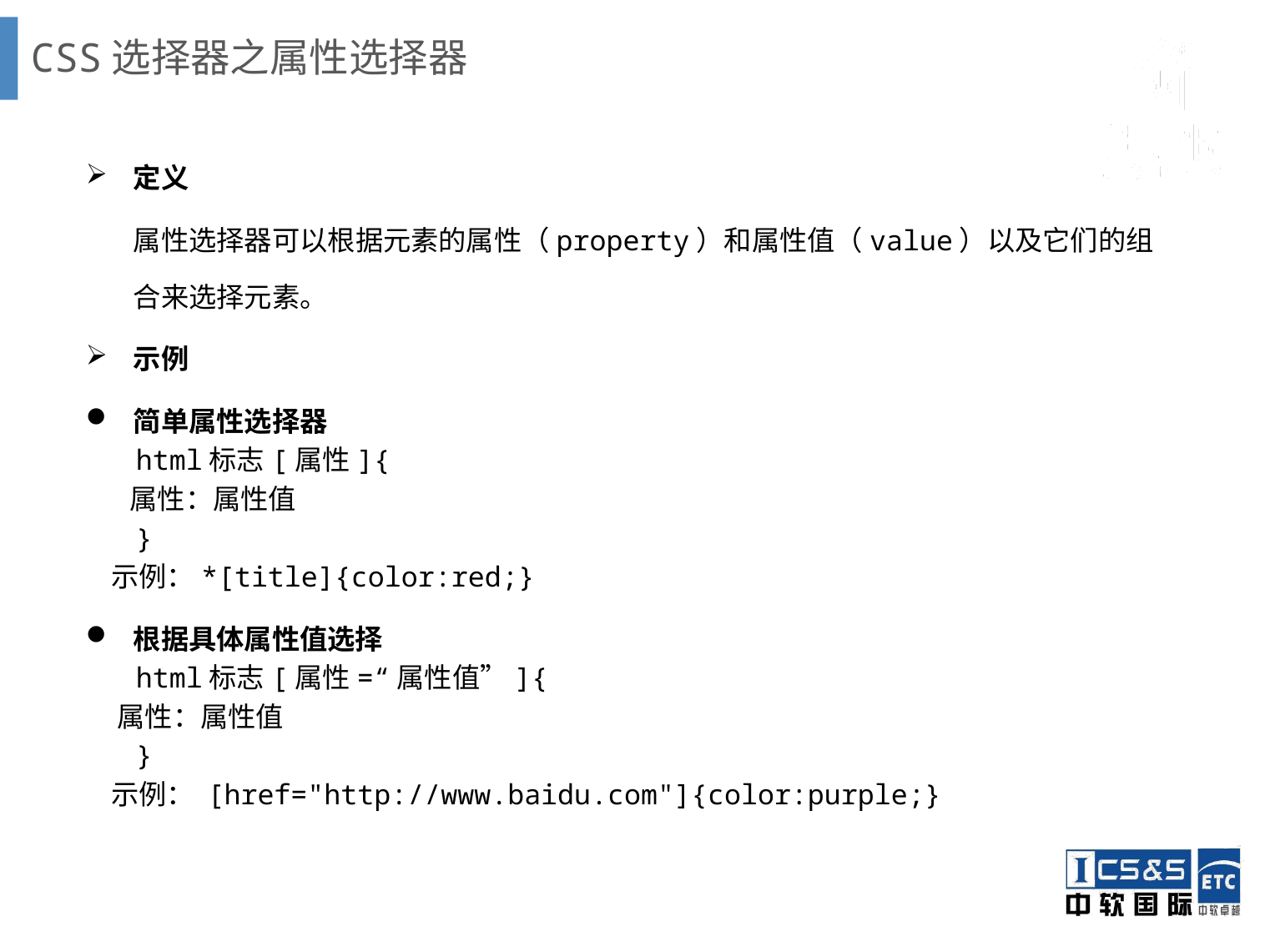

# CSS选择器之属性选择器
定义
	属性选择器可以根据元素的属性（property）和属性值（value）以及它们的组合来选择元素。
示例
简单属性选择器
   html标志[属性]{
      属性：属性值
   }
   示例：*[title]{color:red;}
根据具体属性值选择
   html标志[属性=“属性值”]{
    属性：属性值
   }
   示例： [href="http://www.baidu.com"]{color:purple;}